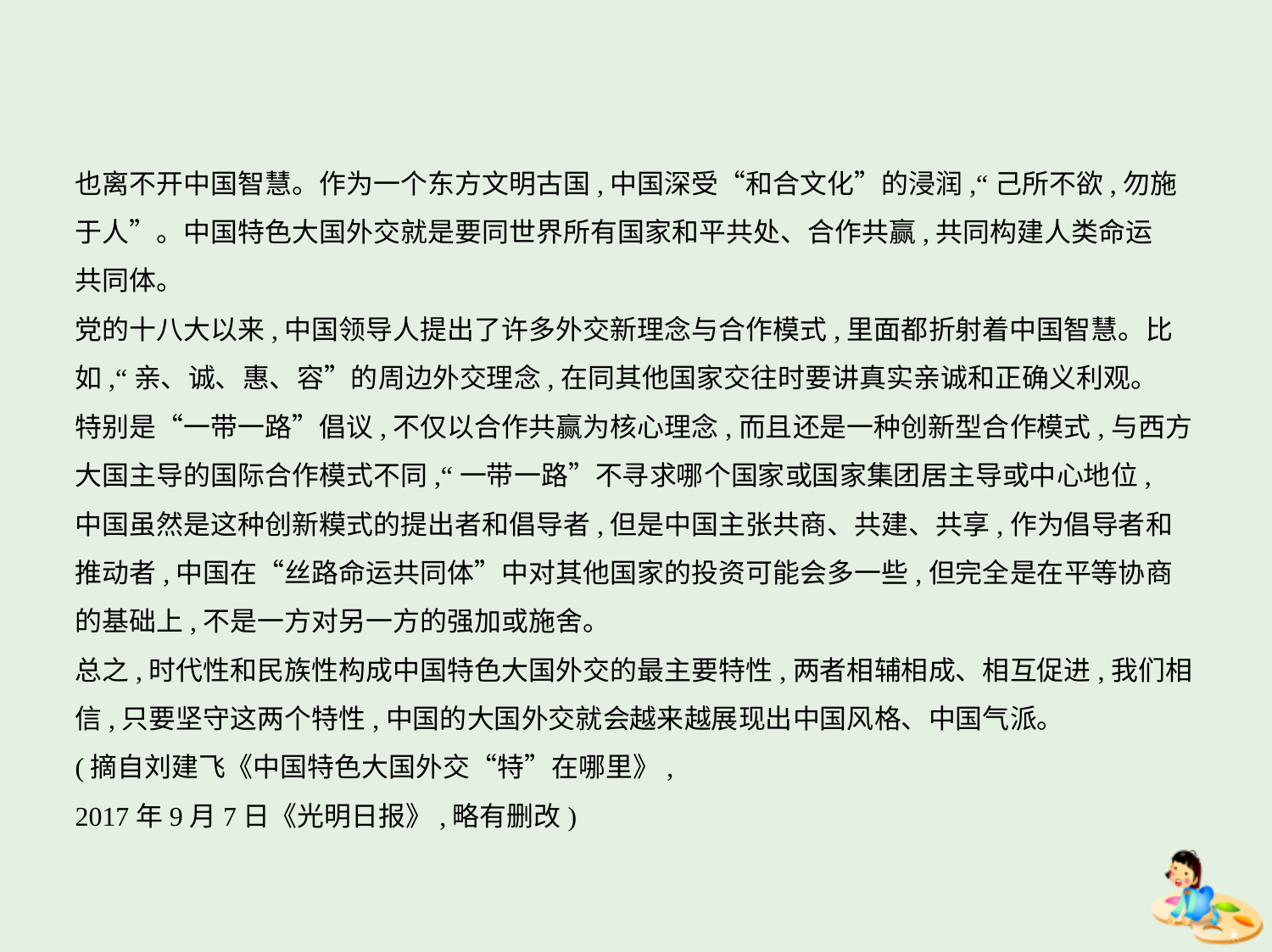

也离不开中国智慧。作为一个东方文明古国,中国深受“和合文化”的浸润,“己所不欲,勿施
于人”。中国特色大国外交就是要同世界所有国家和平共处、合作共赢,共同构建人类命运
共同体。
党的十八大以来,中国领导人提出了许多外交新理念与合作模式,里面都折射着中国智慧。比
如,“亲、诚、惠、容”的周边外交理念,在同其他国家交往时要讲真实亲诚和正确义利观。
特别是“一带一路”倡议,不仅以合作共赢为核心理念,而且还是一种创新型合作模式,与西方
大国主导的国际合作模式不同,“一带一路”不寻求哪个国家或国家集团居主导或中心地位,
中国虽然是这种创新糢式的提出者和倡导者,但是中国主张共商、共建、共享,作为倡导者和
推动者,中国在“丝路命运共同体”中对其他国家的投资可能会多一些,但完全是在平等协商
的基础上,不是一方对另一方的强加或施舍。
总之,时代性和民族性构成中国特色大国外交的最主要特性,两者相辅相成、相互促进,我们相
信,只要坚守这两个特性,中国的大国外交就会越来越展现出中国风格、中国气派。
(摘自刘建飞《中国特色大国外交“特”在哪里》,
2017年9月7日《光明日报》,略有删改)